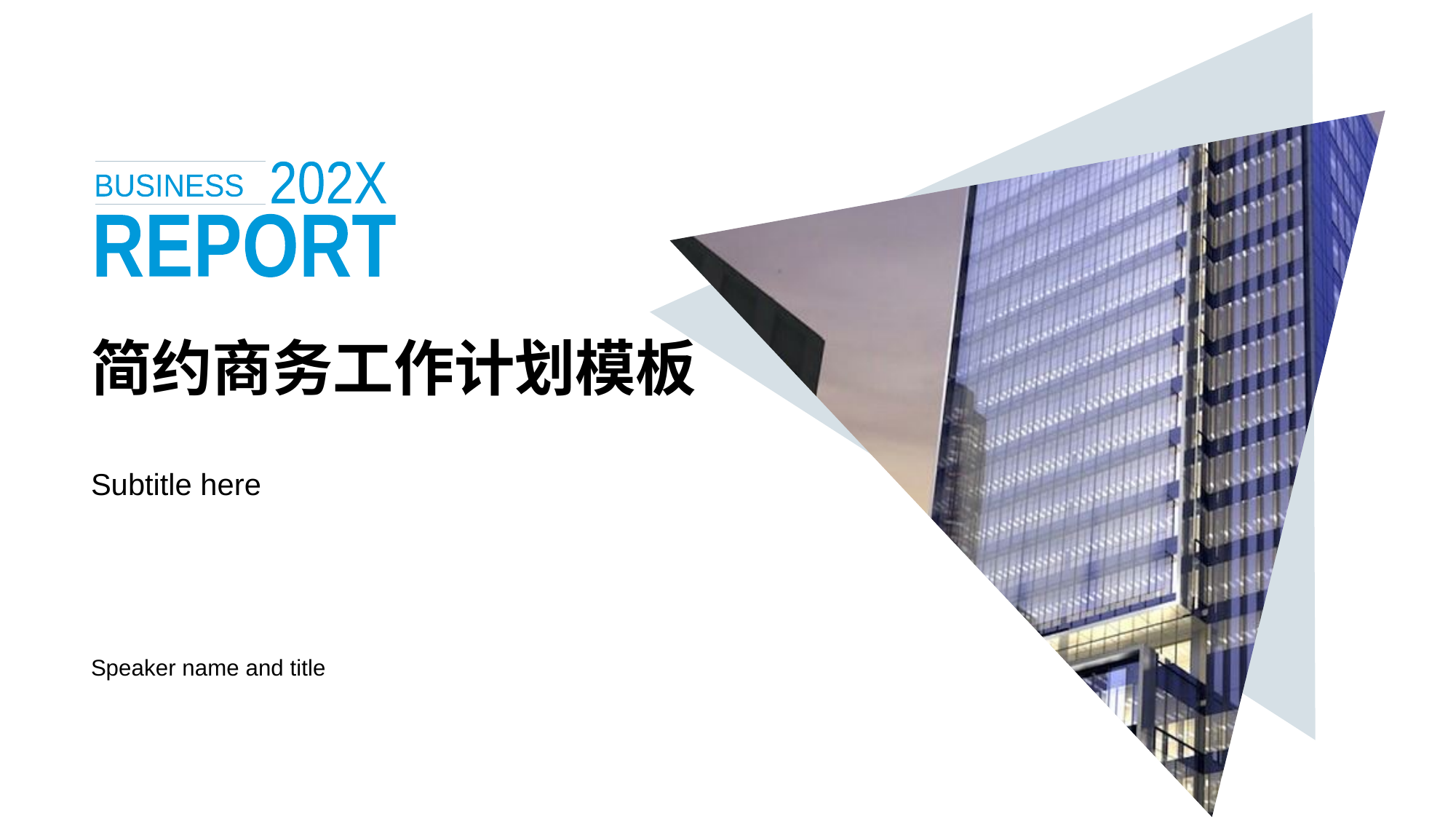

202X
BUSINESS
REPORT
# 简约商务工作计划模板
Subtitle here
Speaker name and title